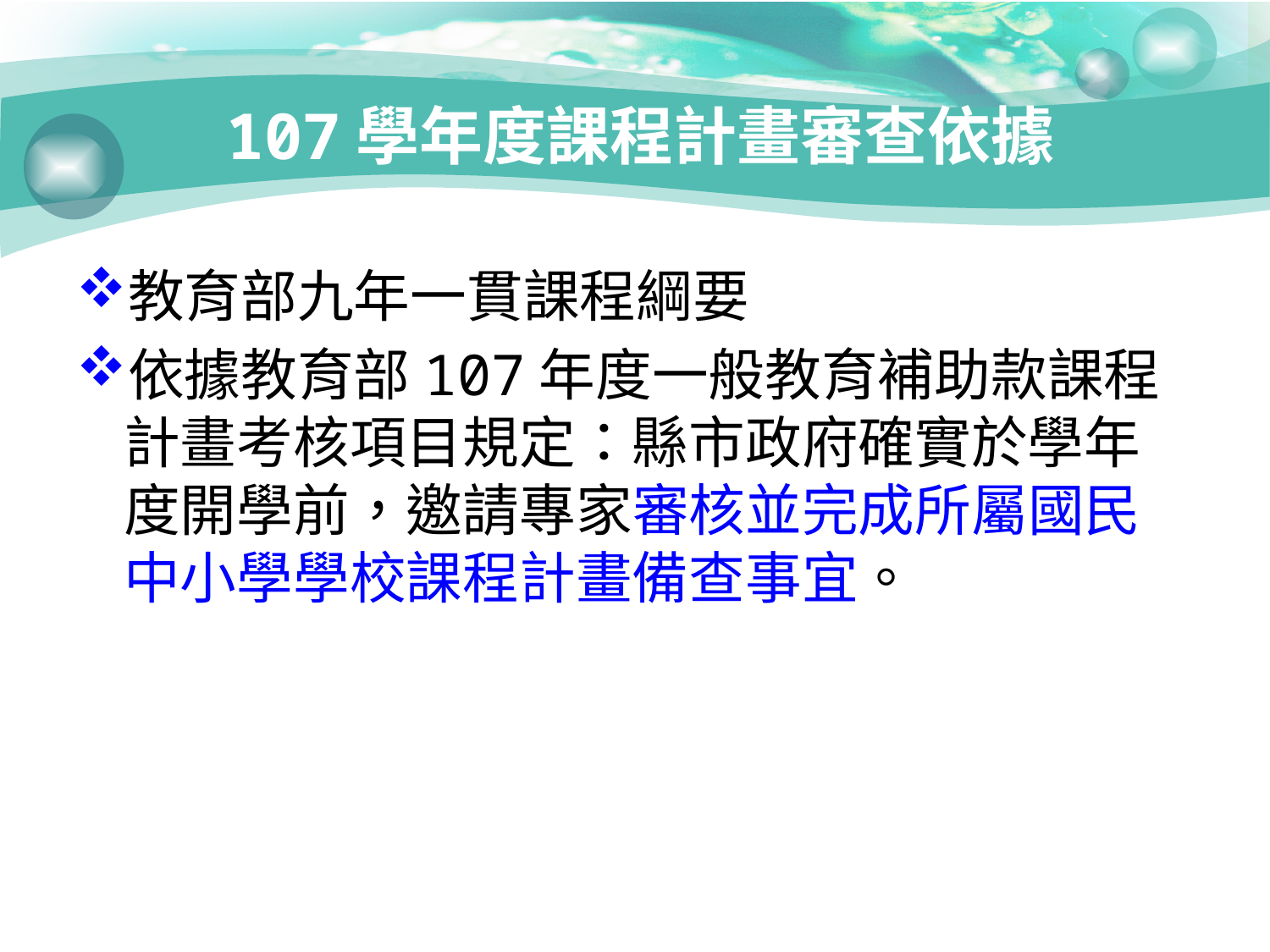

# 107學年度課程計畫審查依據
教育部九年一貫課程綱要
依據教育部107年度一般教育補助款課程計畫考核項目規定：縣市政府確實於學年度開學前，邀請專家審核並完成所屬國民中小學學校課程計畫備查事宜。